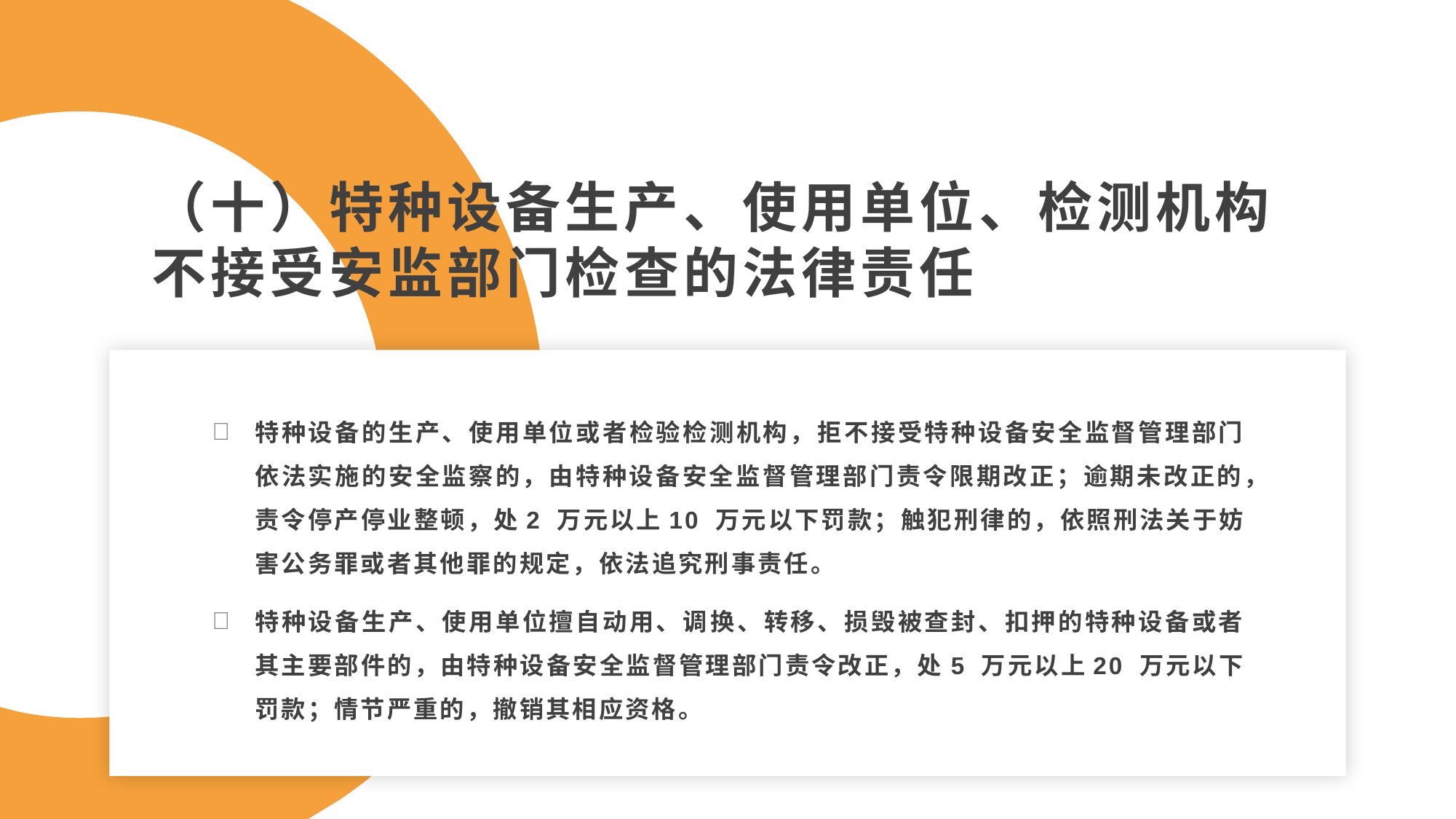

（十）特种设备生产、使用单位、检测机构不接受安监部门检查的法律责任

特种设备的生产、使用单位或者检验检测机构，拒不接受特种设备安全监督管理部门依法实施的安全监察的，由特种设备安全监督管理部门责令限期改正；逾期未改正的，责令停产停业整顿，处2 万元以上10 万元以下罚款；触犯刑律的，依照刑法关于妨害公务罪或者其他罪的规定，依法追究刑事责任。
特种设备生产、使用单位擅自动用、调换、转移、损毁被查封、扣押的特种设备或者其主要部件的，由特种设备安全监督管理部门责令改正，处5 万元以上20 万元以下罚款；情节严重的，撤销其相应资格。